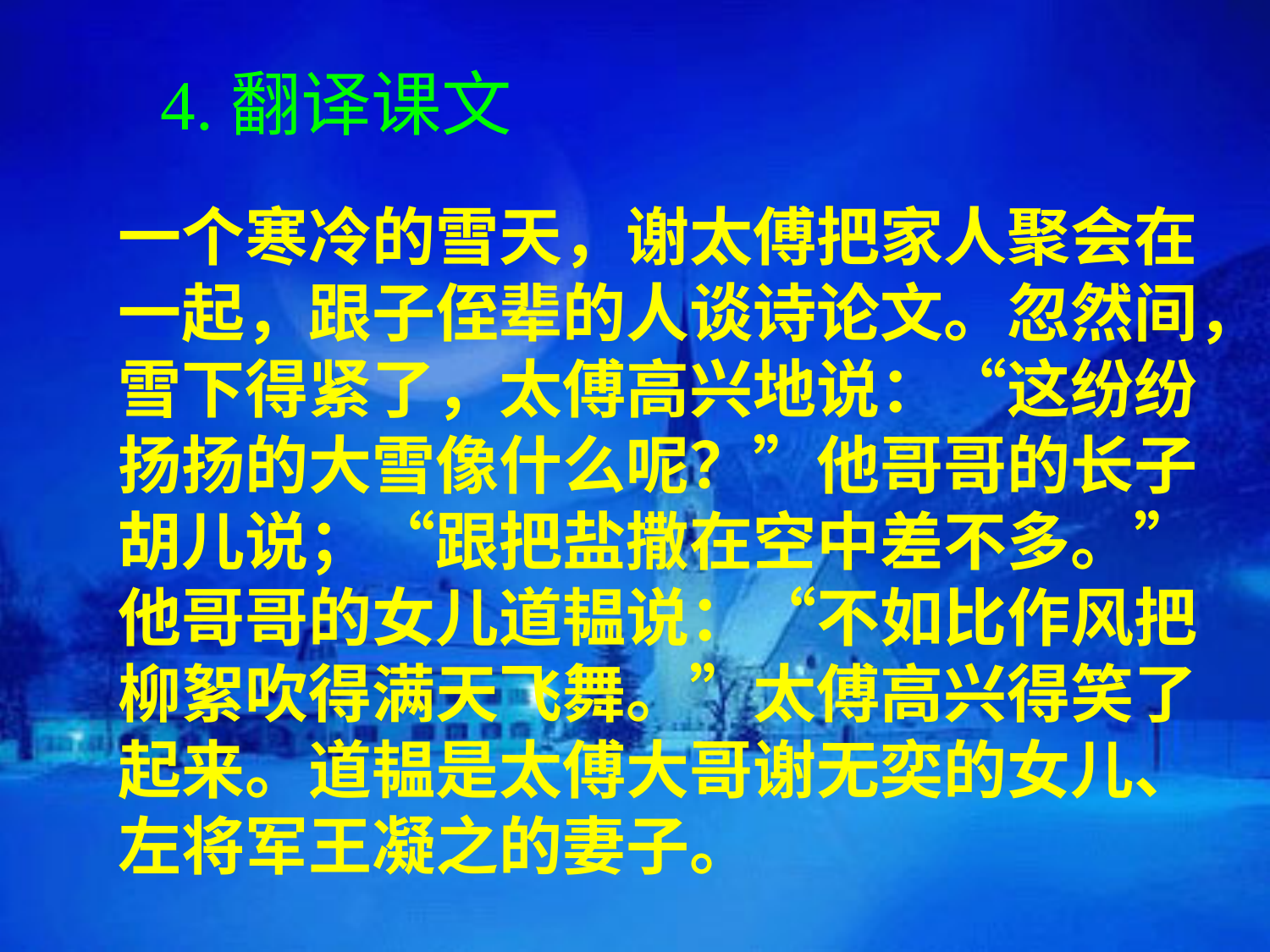

4.翻译课文
一个寒冷的雪天，谢太傅把家人聚会在一起，跟子侄辈的人谈诗论文。忽然间，雪下得紧了，太傅高兴地说：“这纷纷扬扬的大雪像什么呢？”他哥哥的长子胡儿说；“跟把盐撒在空中差不多。”他哥哥的女儿道韫说：“不如比作风把柳絮吹得满天飞舞。”太傅高兴得笑了起来。道韫是太傅大哥谢无奕的女儿、左将军王凝之的妻子。